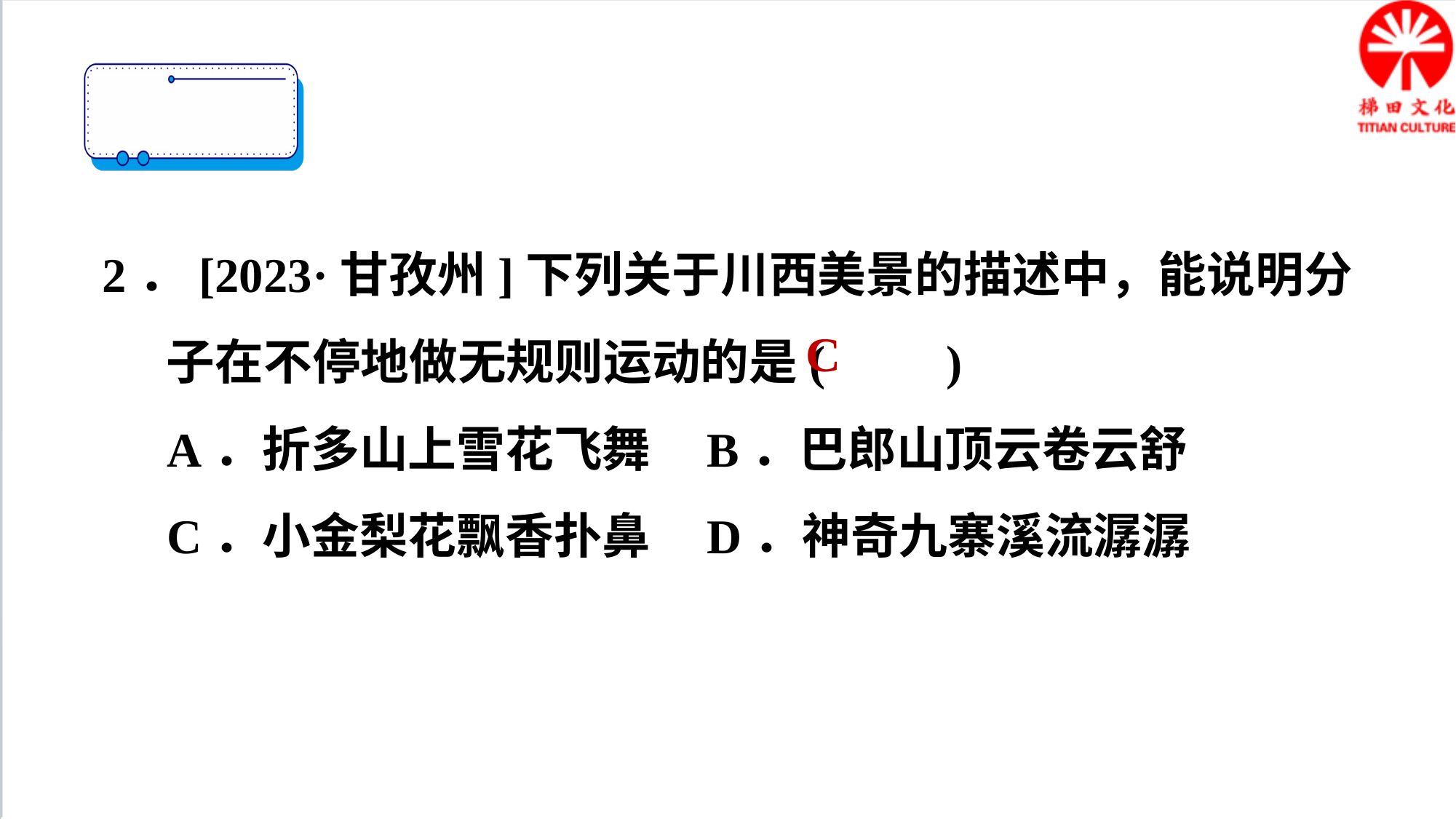

2．[2023·甘孜州]下列关于川西美景的描述中，能说明分子在不停地做无规则运动的是(　　)
A．折多山上雪花飞舞    B．巴郎山顶云卷云舒
C．小金梨花飘香扑鼻    D．神奇九寨溪流潺潺
C